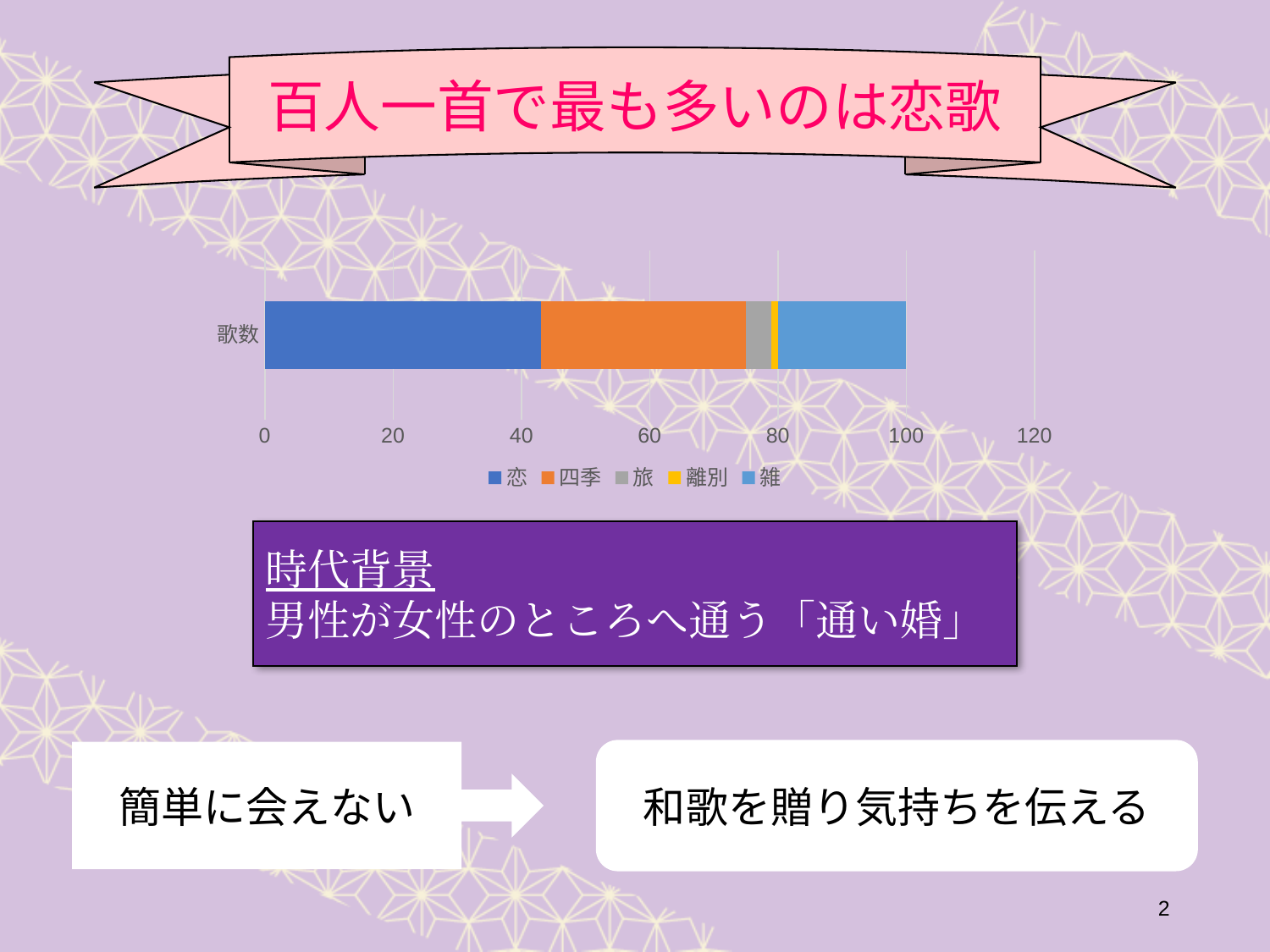

百人一首で最も多いのは恋歌

### Chart

| Category | 恋 | 四季 | 旅 | 離別 | 雑 |
|---|---|---|---|---|---|
| 歌数 | 43.0 | 32.0 | 4.0 | 1.0 | 20.0 |
時代背景
男性が女性のところへ通う「通い婚」
和歌を贈り気持ちを伝える
簡単に会えない
2